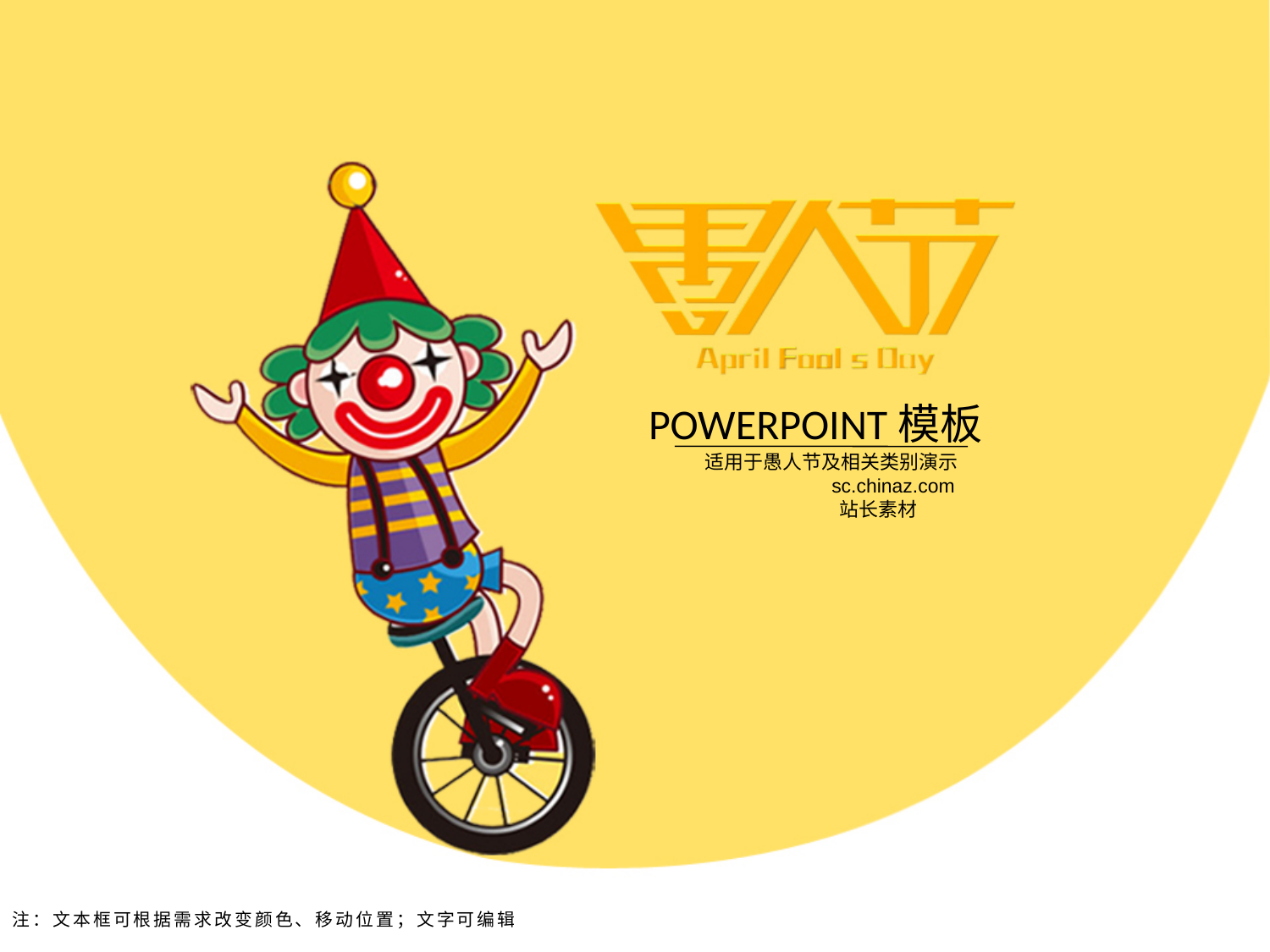

POWERPOINT模板
             适用于愚人节及相关类别演示
                                   sc.chinaz.com
                                            站长素材

注：文本框可根据需求改变颜色、移动位置；文字可编辑